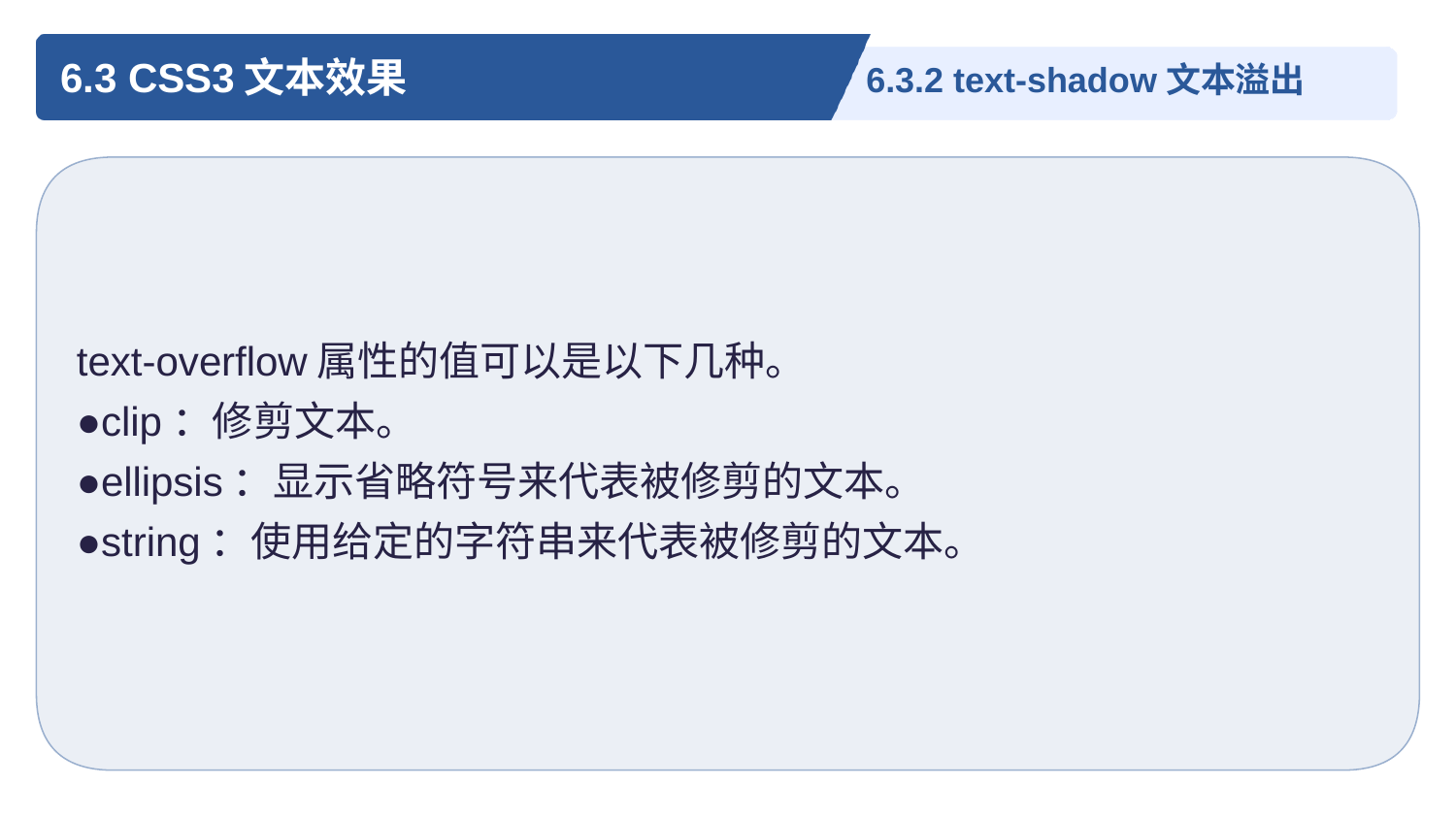

6.3 CSS3文本效果
6.3.2 text-shadow文本溢出

text-overflow属性的值可以是以下几种。
●clip：修剪文本。
●ellipsis：显示省略符号来代表被修剪的文本。
●string：使用给定的字符串来代表被修剪的文本。